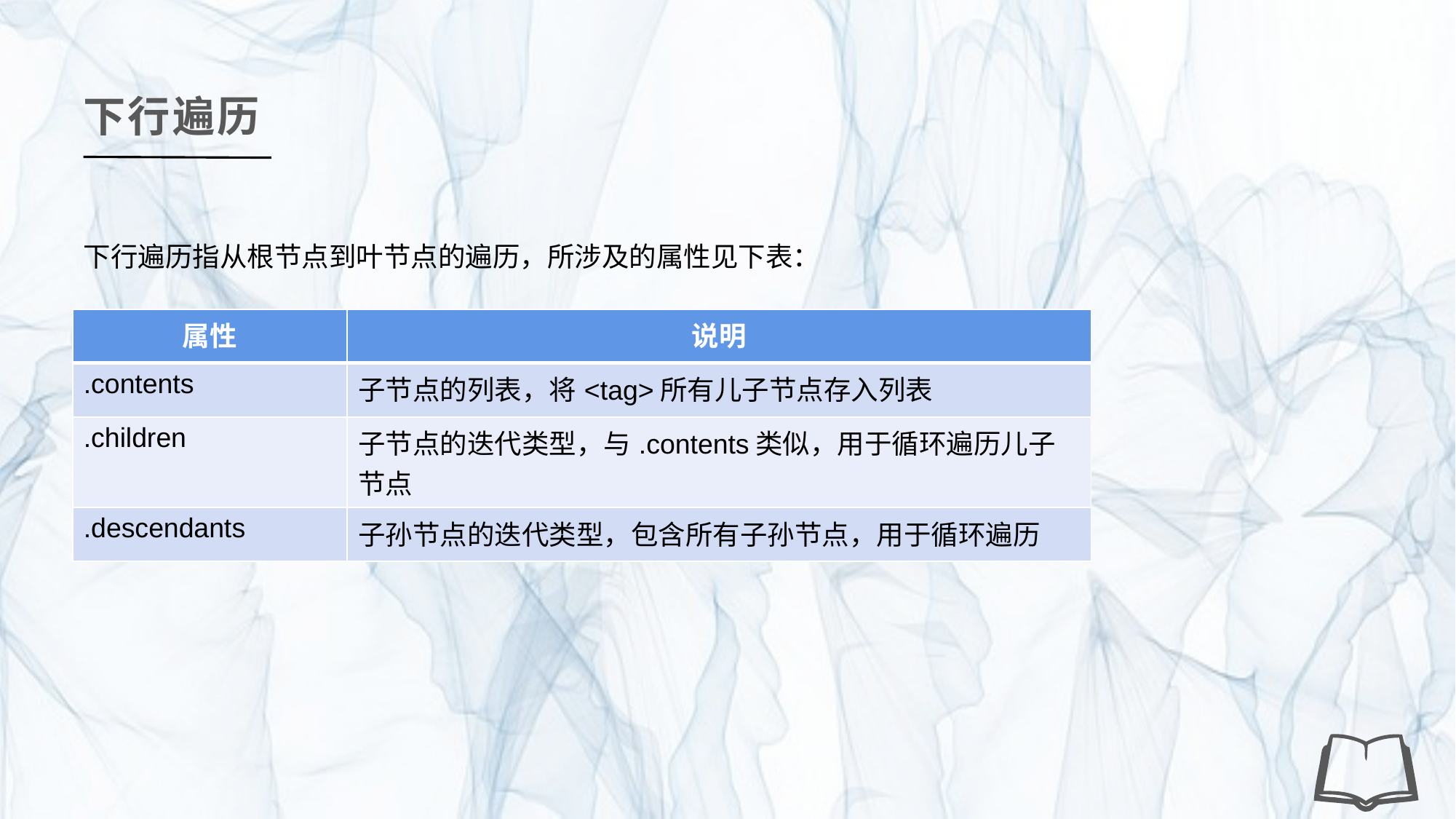

下行遍历
下行遍历指从根节点到叶节点的遍历，所涉及的属性见下表：
| 属性 | 说明 |
| --- | --- |
| .contents | 子节点的列表，将<tag>所有儿子节点存入列表 |
| .children | 子节点的迭代类型，与.contents类似，用于循环遍历儿子节点 |
| .descendants | 子孙节点的迭代类型，包含所有子孙节点，用于循环遍历 |

17